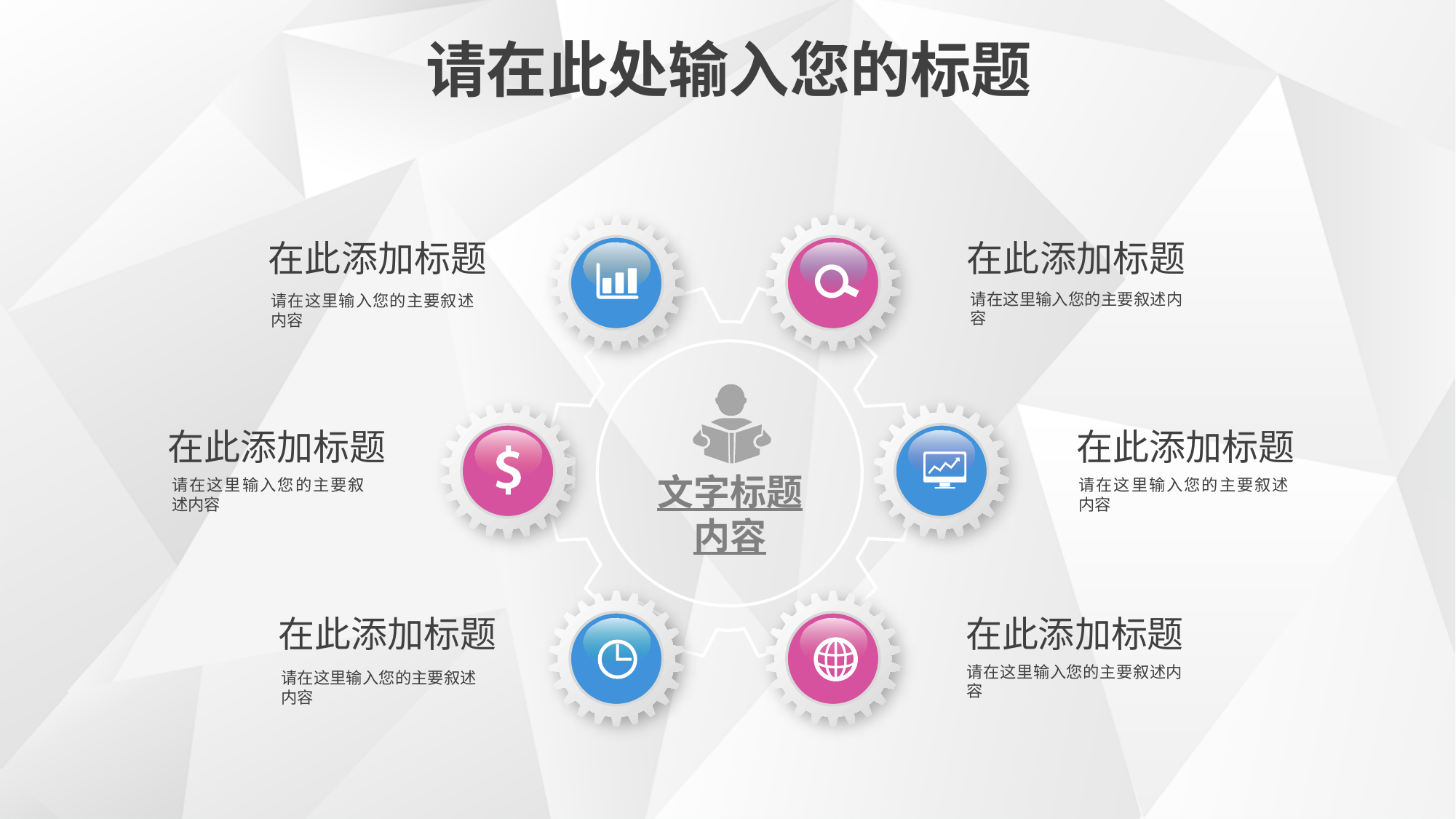

请在此处输入您的标题

在此添加标题
请在这里输入您的主要叙述内容
在此添加标题
请在这里输入您的主要叙述内容

在此添加标题
请在这里输入您的主要叙述内容
在此添加标题
请在这里输入您的主要叙述内容
文字标题
内容

在此添加标题
请在这里输入您的主要叙述内容
在此添加标题
请在这里输入您的主要叙述内容